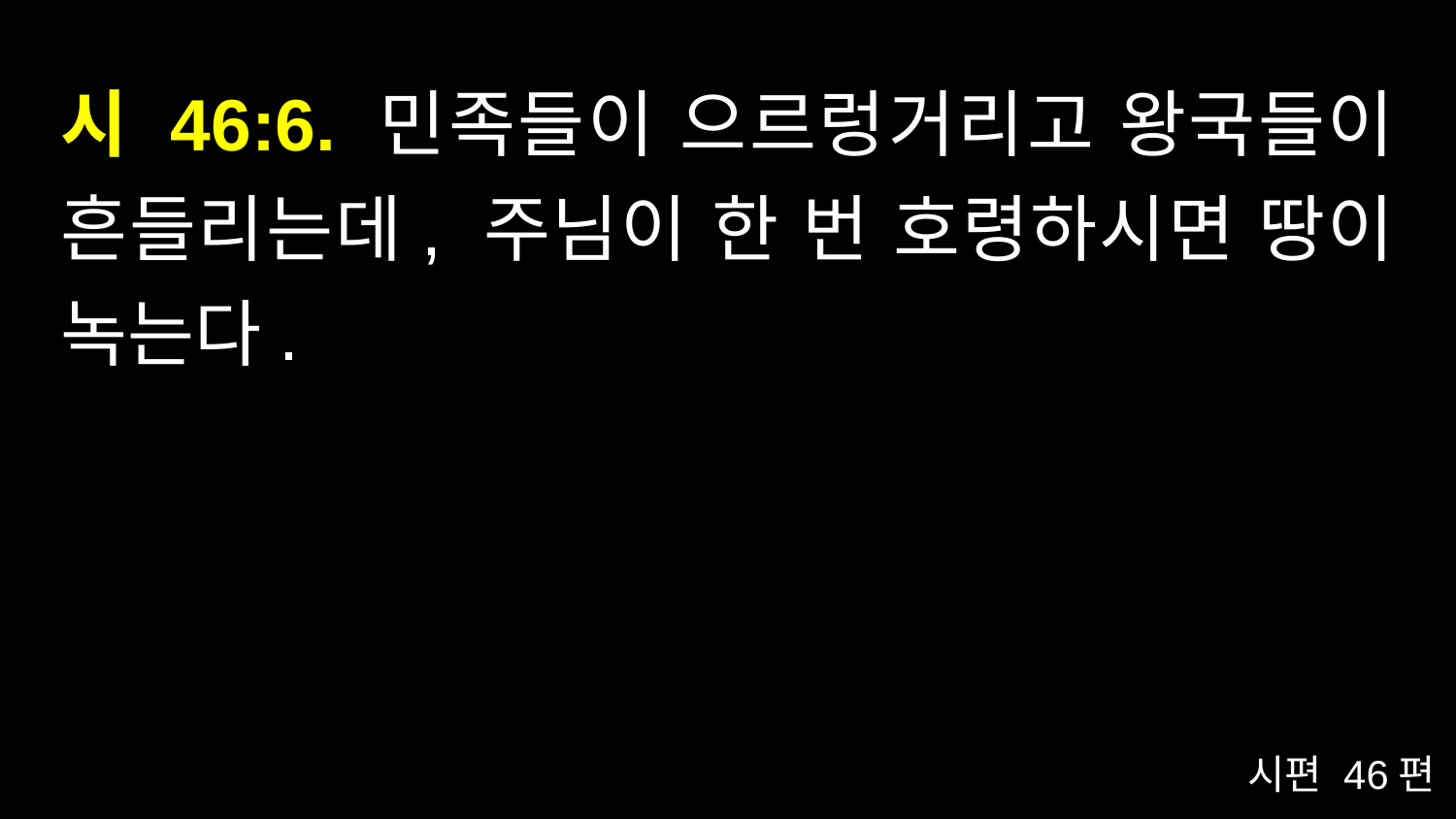

# 시 46:6. 민족들이 으르렁거리고 왕국들이 흔들리는데, 주님이 한 번 호령하시면 땅이 녹는다.
시편 46편